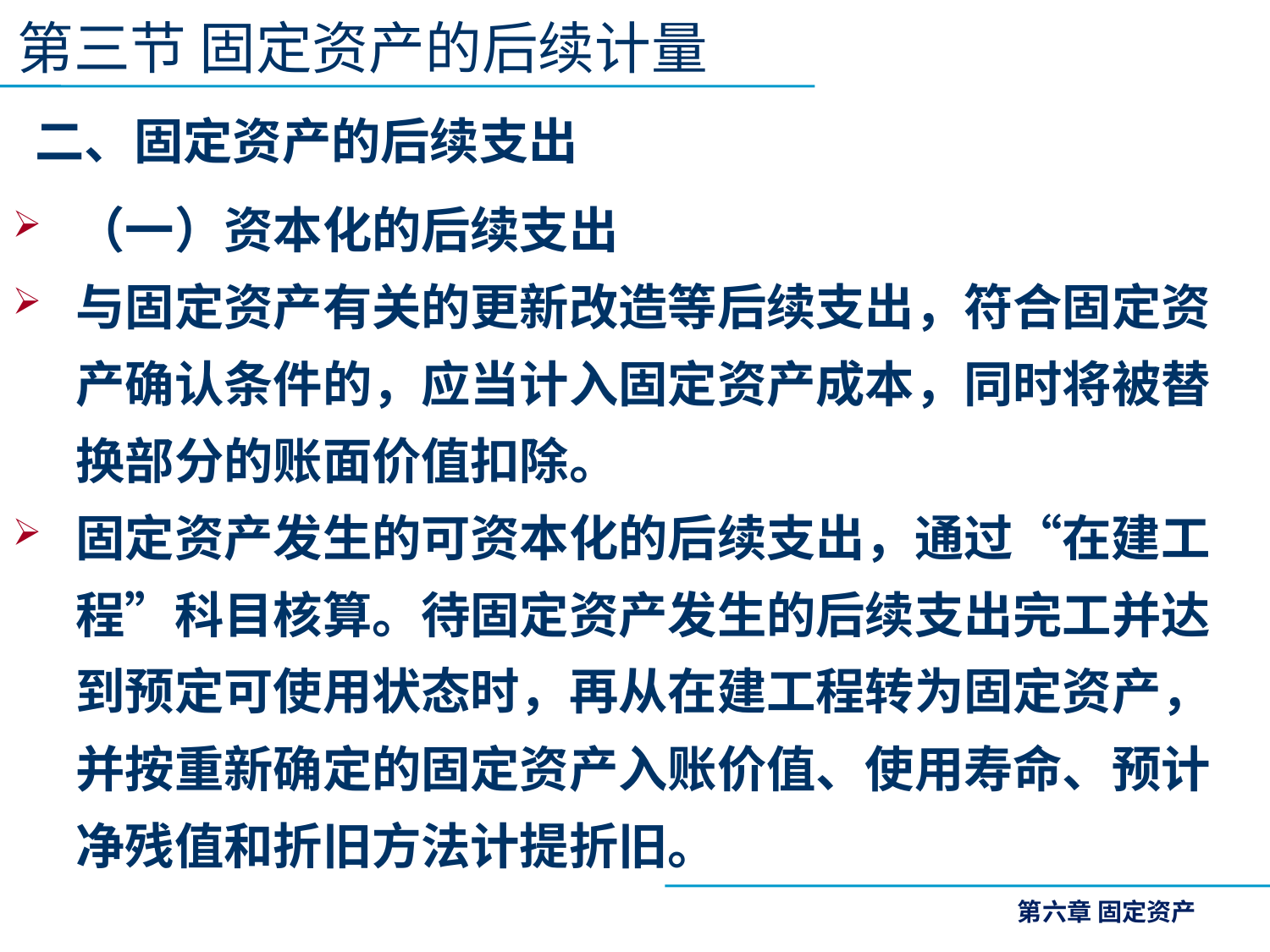

第三节 固定资产的后续计量
 二、固定资产的后续支出
（一）资本化的后续支出
与固定资产有关的更新改造等后续支出，符合固定资产确认条件的，应当计入固定资产成本，同时将被替换部分的账面价值扣除。
固定资产发生的可资本化的后续支出，通过“在建工程”科目核算。待固定资产发生的后续支出完工并达到预定可使用状态时，再从在建工程转为固定资产，并按重新确定的固定资产入账价值、使用寿命、预计净残值和折旧方法计提折旧。